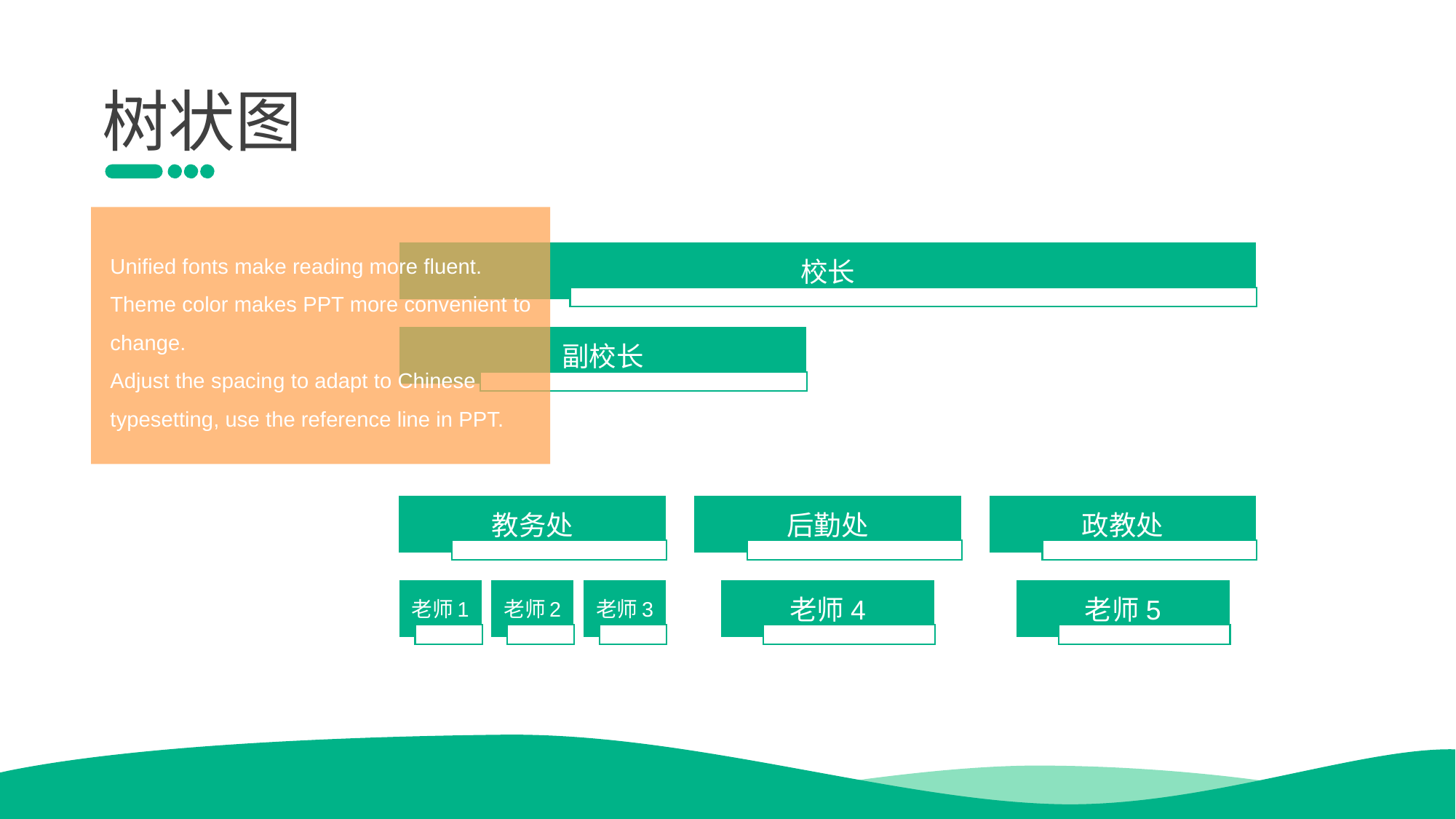

树状图

Unified fonts make reading more fluent.
Theme color makes PPT more convenient to change.
Adjust the spacin g to adapt to Chinese typesetting, use the reference line in PPT.
校长
副校长
教务处
后勤处
政教处
老师3
老师1
老师2
老师4
老师5